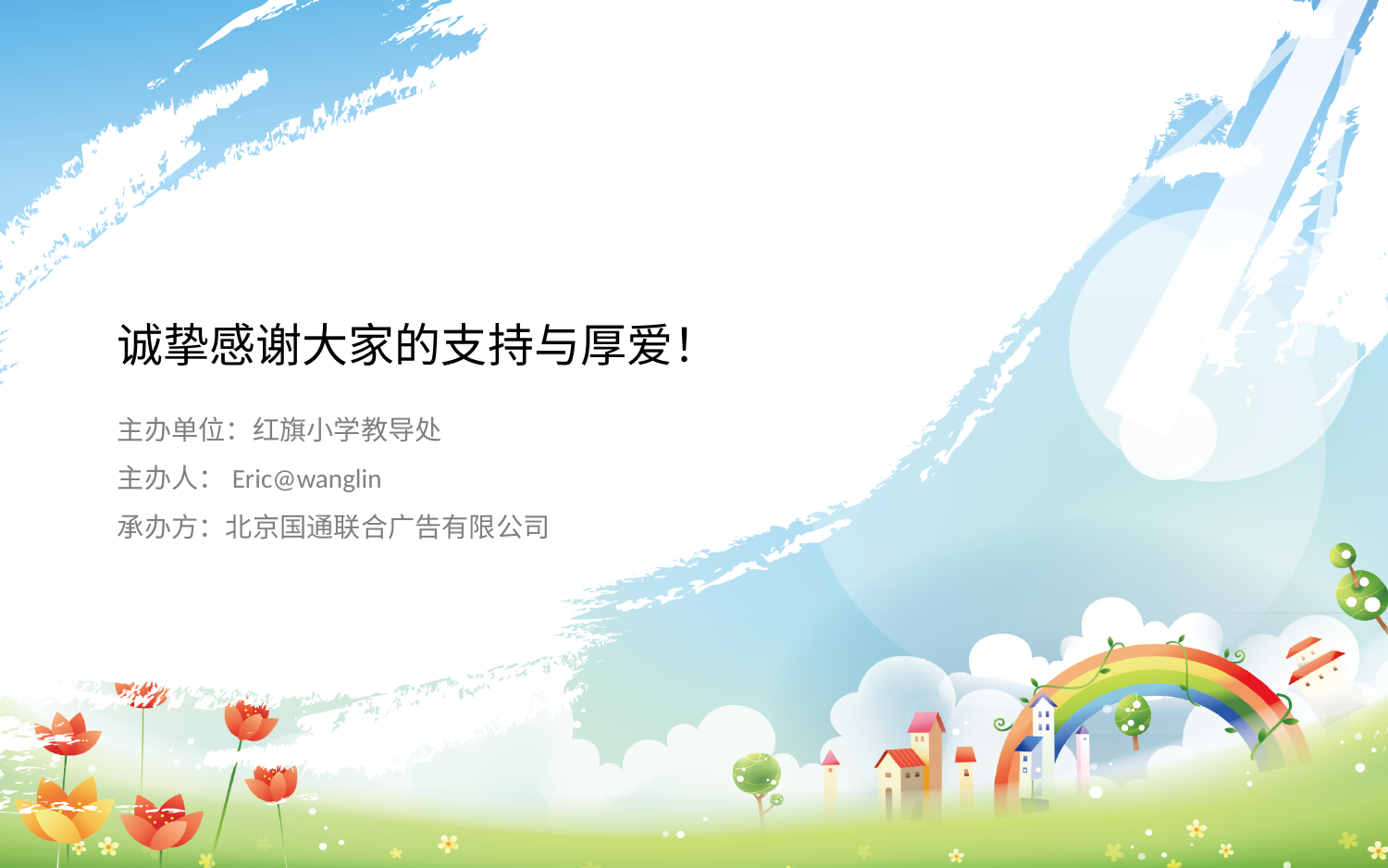

诚挚感谢大家的支持与厚爱！
主办单位：红旗小学教导处
主办人：Eric@wanglin
承办方：北京国通联合广告有限公司